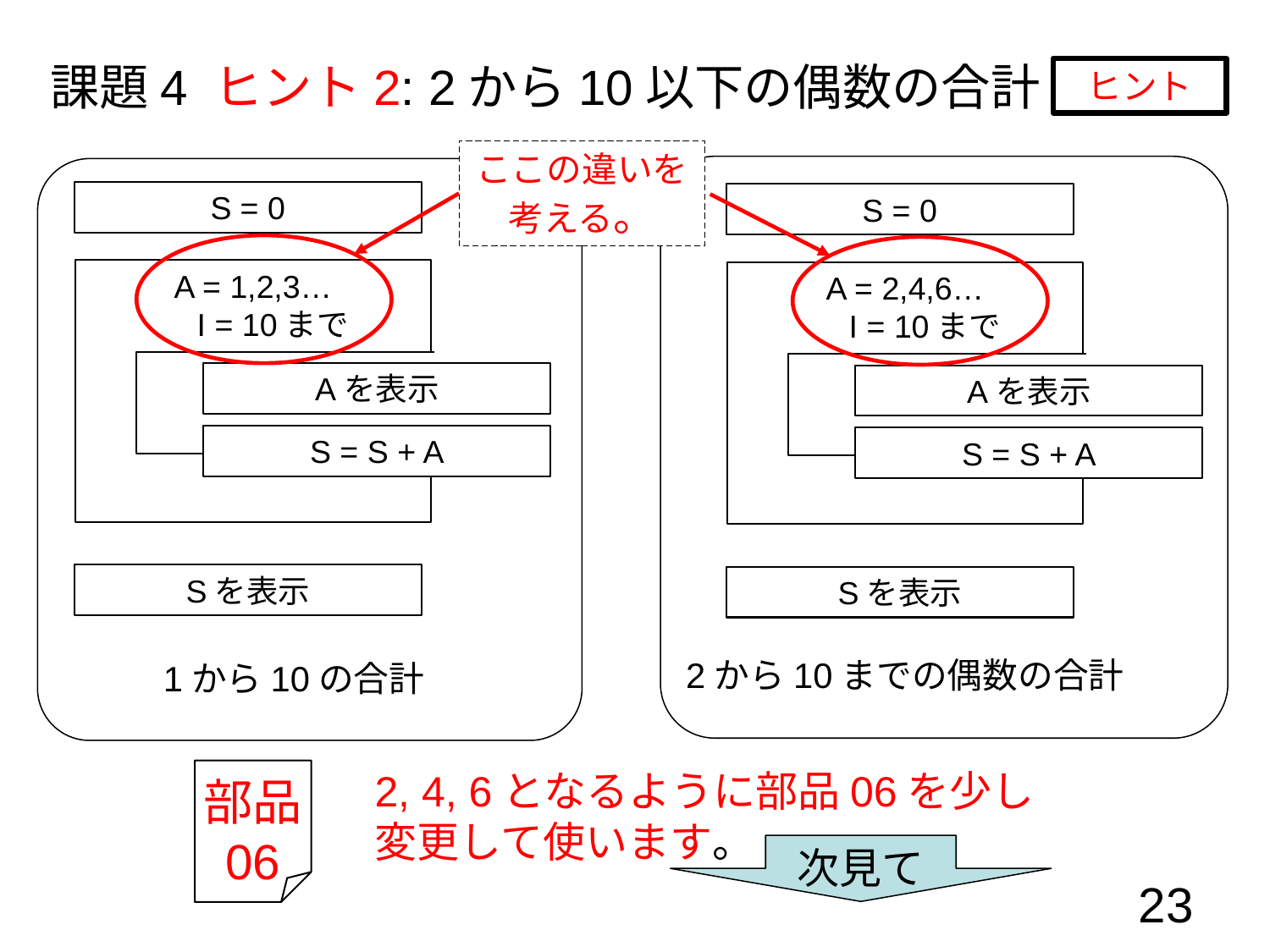

課題4 ヒント2: 2から10以下の偶数の合計
ヒント
ここの違いを
考える。

S = 0
S = 0

A = 1,2,3…
　I = 10まで

A = 2,4,6…
　I = 10まで

Aを表示
Aを表示
S = S + A
S = S + A
Sを表示
Sを表示
2から10までの偶数の合計
1から10の合計
2, 4, 6となるように部品06を少し変更して使います。

部品
06
次見て
23